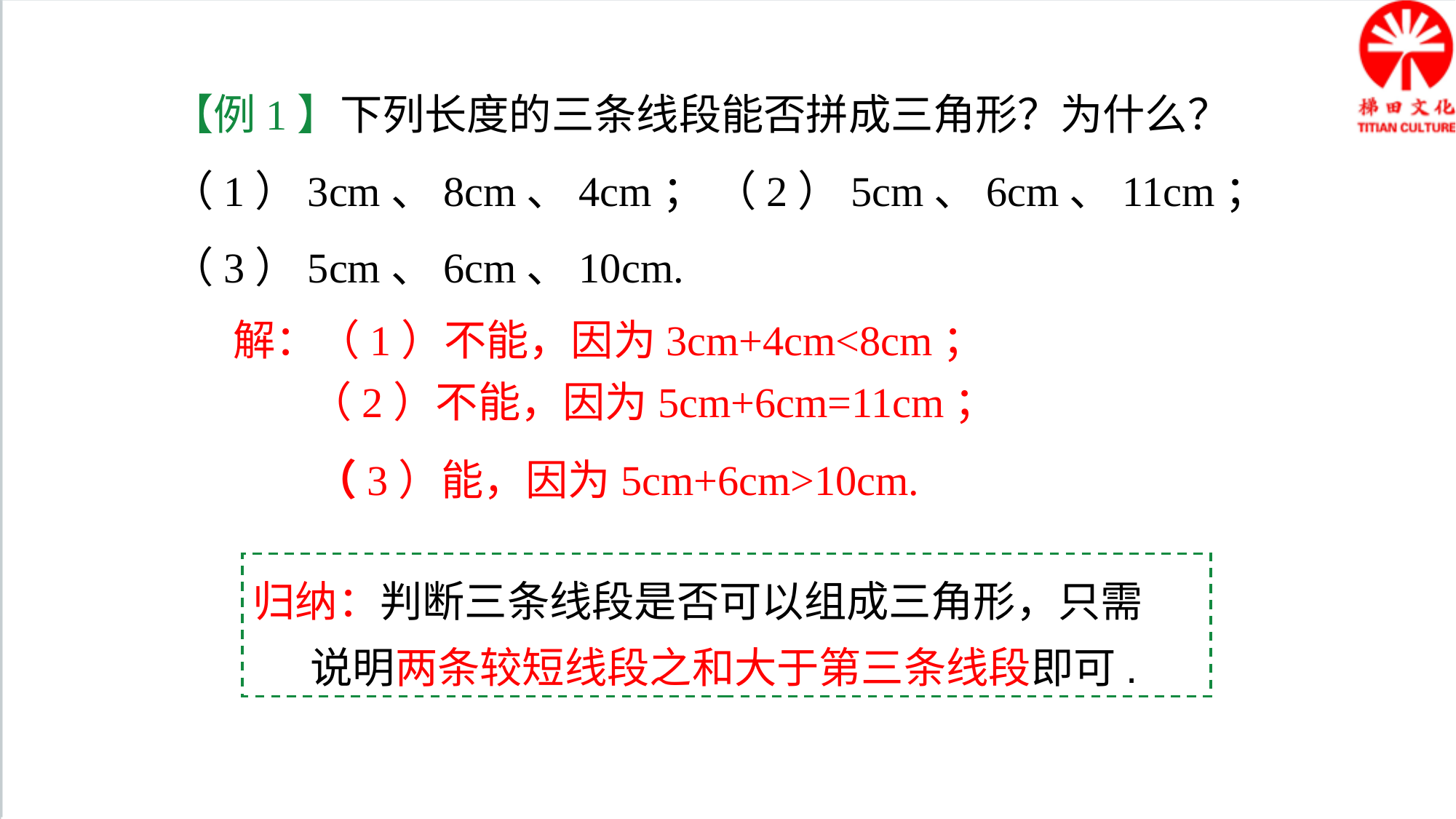

【例1】下列长度的三条线段能否拼成三角形？为什么？
（1）3cm、8cm、4cm； （2）5cm、6cm、11cm；
（3）5cm、6cm、10cm.
解：（1）不能，因为3cm+4cm<8cm；
（2）不能，因为5cm+6cm=11cm；
（3）能，因为5cm+6cm>10cm.
归纳：判断三条线段是否可以组成三角形，只需
     说明两条较短线段之和大于第三条线段即可.